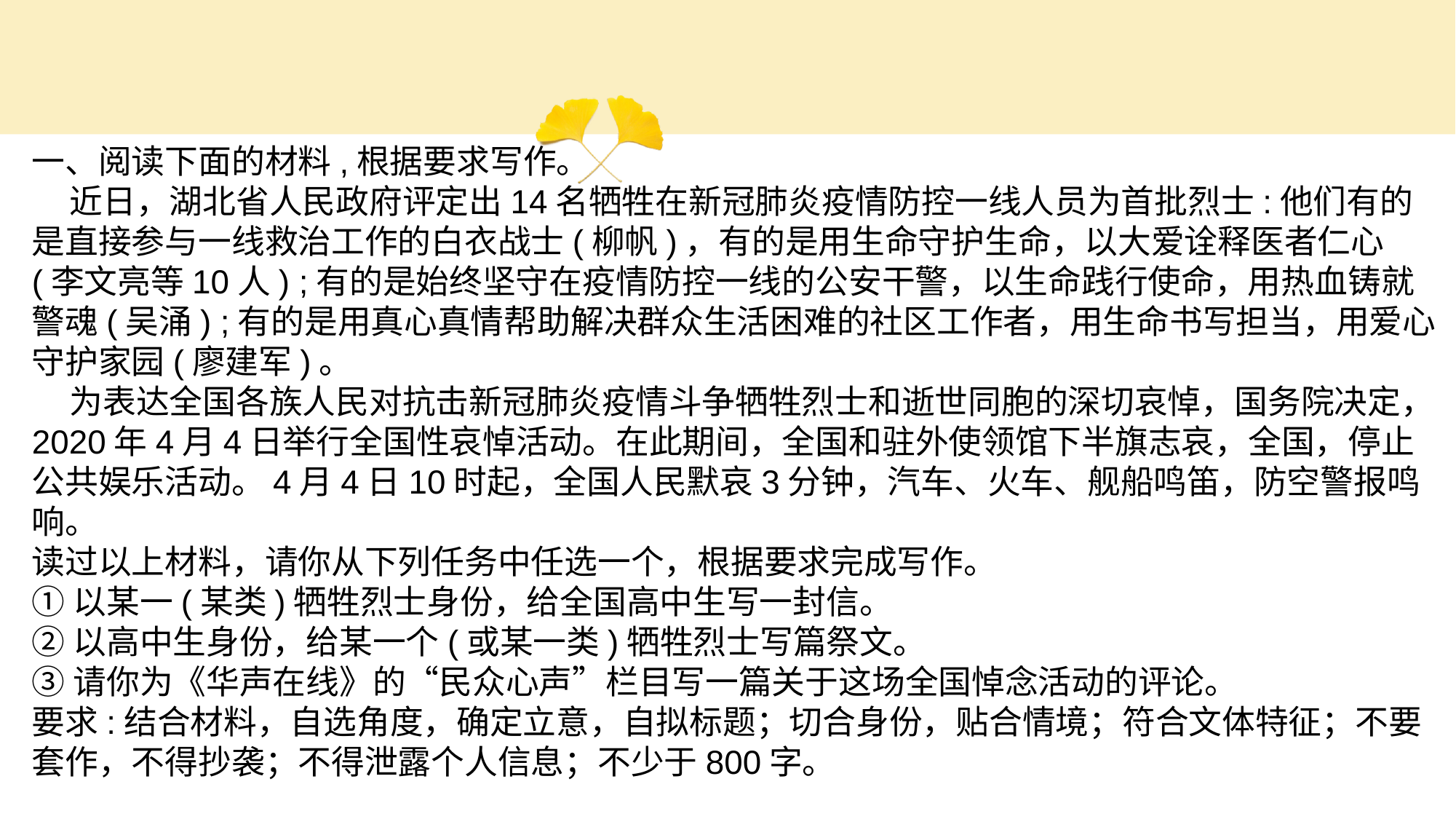

一、阅读下面的材料,根据要求写作。    近日，湖北省人民政府评定出14名牺牲在新冠肺炎疫情防控一线人员为首批烈士:他们有的是直接参与一线救治工作的白衣战士(柳帆)，有的是用生命守护生命，以大爱诠释医者仁心(李文亮等10人) ;有的是始终坚守在疫情防控一线的公安干警，以生命践行使命，用热血铸就警魂(吴涌) ;有的是用真心真情帮助解决群众生活困难的社区工作者，用生命书写担当，用爱心守护家园(廖建军)。    为表达全国各族人民对抗击新冠肺炎疫情斗争牺牲烈士和逝世同胞的深切哀悼，国务院决定，2020年4月4日举行全国性哀悼活动。在此期间，全国和驻外使领馆下半旗志哀，全国，停止公共娱乐活动。4月4日10时起，全国人民默哀3分钟，汽车、火车、舰船鸣笛，防空警报鸣响。读过以上材料，请你从下列任务中任选一个，根据要求完成写作。①以某一(某类)牺牲烈士身份，给全国高中生写一封信。②以高中生身份，给某一个(或某一类)牺牲烈士写篇祭文。③请你为《华声在线》的“民众心声”栏目写一篇关于这场全国悼念活动的评论。要求:结合材料，自选角度，确定立意，自拟标题；切合身份，贴合情境；符合文体特征；不要套作，不得抄袭；不得泄露个人信息；不少于800字。